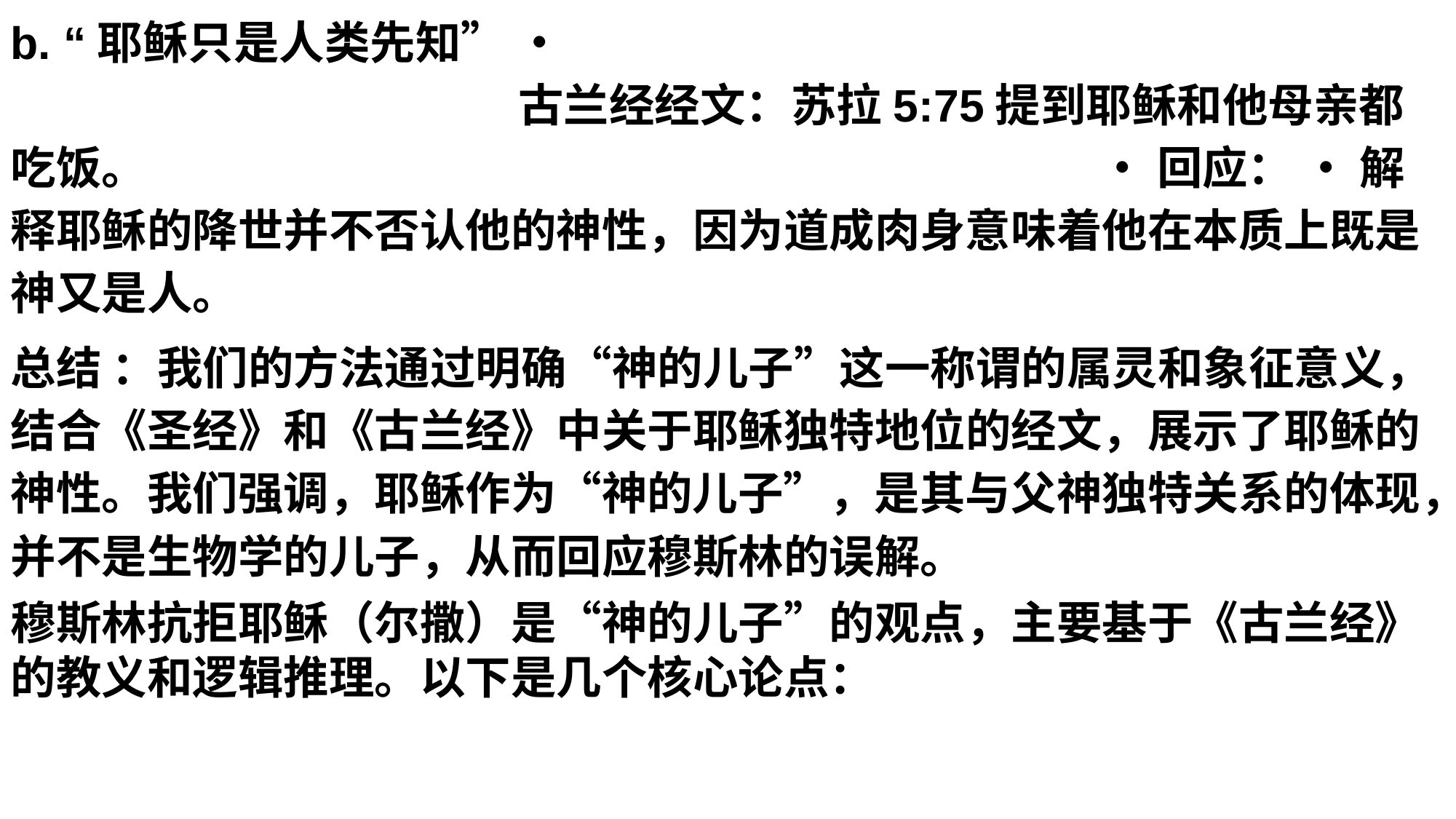

b. “耶稣只是人类先知” •                                                                                                                                       古兰经经文：苏拉5:75提到耶稣和他母亲都吃饭。                                                                                            • 回应： • 解释耶稣的降世并不否认他的神性，因为道成肉身意味着他在本质上既是神又是人。
总结 ：我们的方法通过明确“神的儿子”这一称谓的属灵和象征意义，结合《圣经》和《古兰经》中关于耶稣独特地位的经文，展示了耶稣的神性。我们强调，耶稣作为“神的儿子”，是其与父神独特关系的体现，并不是生物学的儿子，从而回应穆斯林的误解。
穆斯林抗拒耶稣（尔撒）是“神的儿子”的观点，主要基于《古兰经》的教义和逻辑推理。以下是几个核心论点：